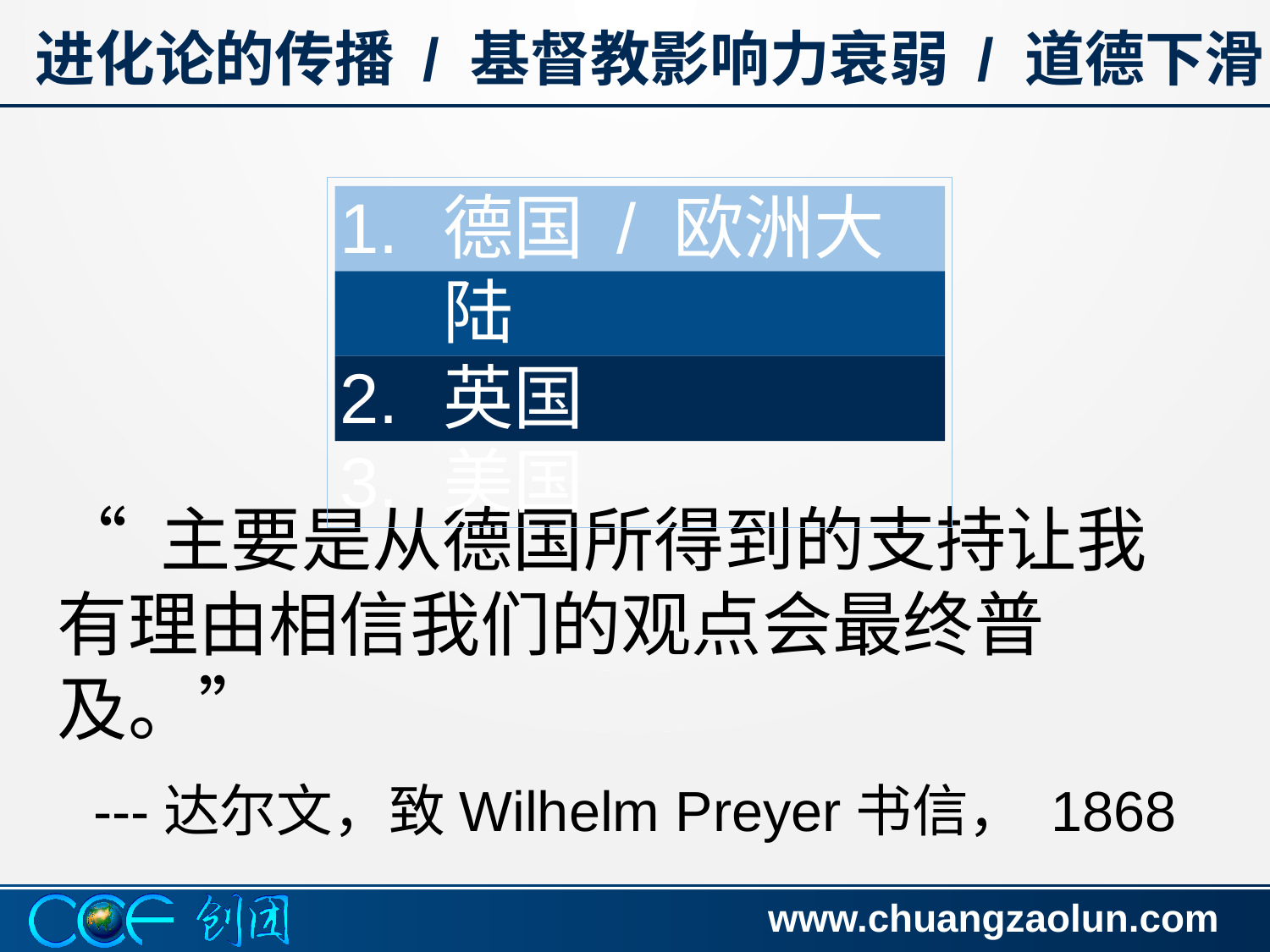

# 进化论的传播 / 基督教影响力衰弱 / 道德下滑：
德国 / 欧洲大陆
英国
美国

“ 主要是从德国所得到的支持让我有理由相信我们的观点会最终普及。”

---达尔文，致Wilhelm Preyer书信， 1868